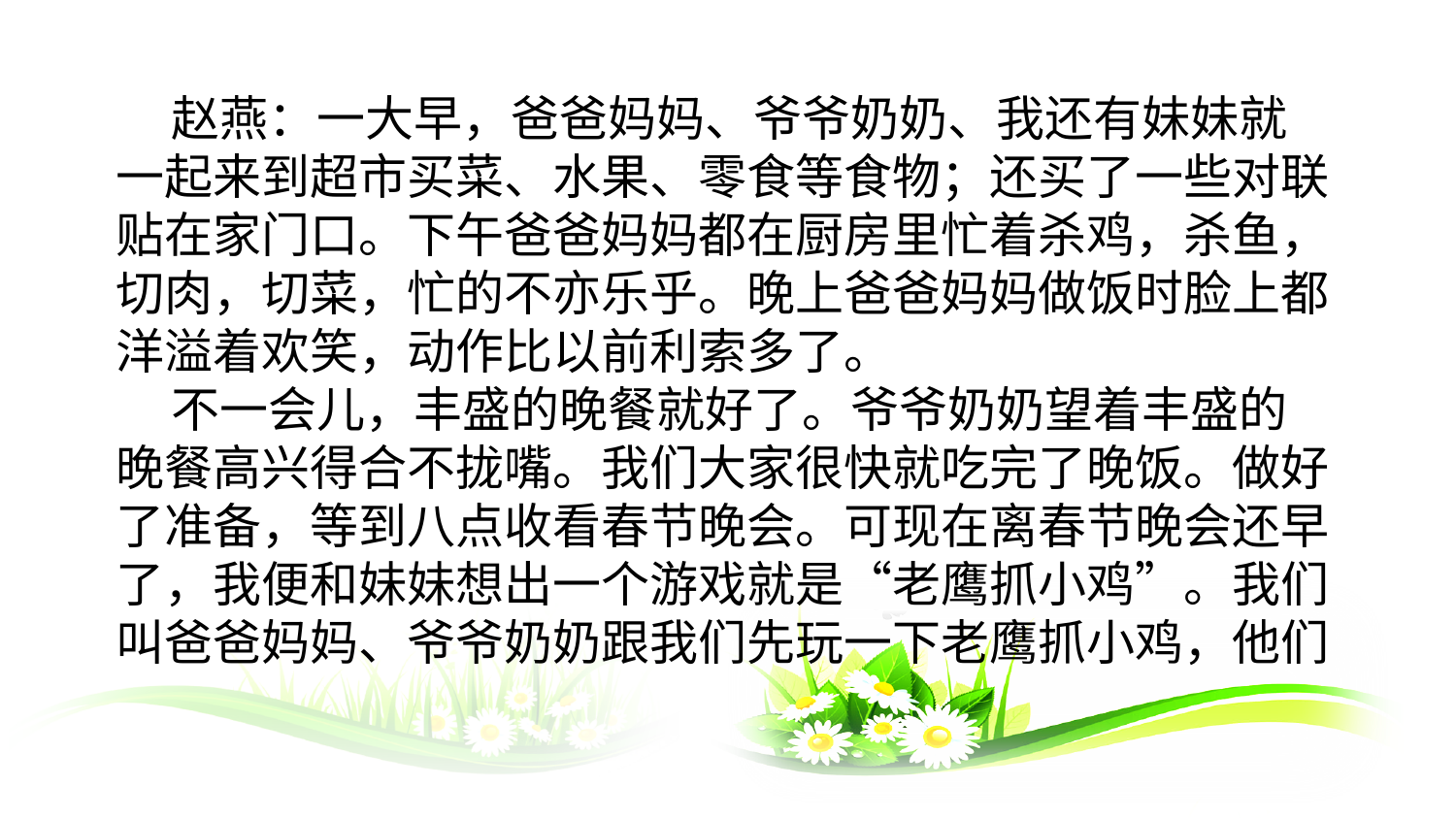

赵燕：一大早，爸爸妈妈、爷爷奶奶、我还有妹妹就一起来到超市买菜、水果、零食等食物；还买了一些对联贴在家门口。下午爸爸妈妈都在厨房里忙着杀鸡，杀鱼，切肉，切菜，忙的不亦乐乎。晚上爸爸妈妈做饭时脸上都洋溢着欢笑，动作比以前利索多了。
    不一会儿，丰盛的晚餐就好了。爷爷奶奶望着丰盛的晚餐高兴得合不拢嘴。我们大家很快就吃完了晚饭。做好了准备，等到八点收看春节晚会。可现在离春节晚会还早了，我便和妹妹想出一个游戏就是“老鹰抓小鸡”。我们叫爸爸妈妈、爷爷奶奶跟我们先玩一下老鹰抓小鸡，他们